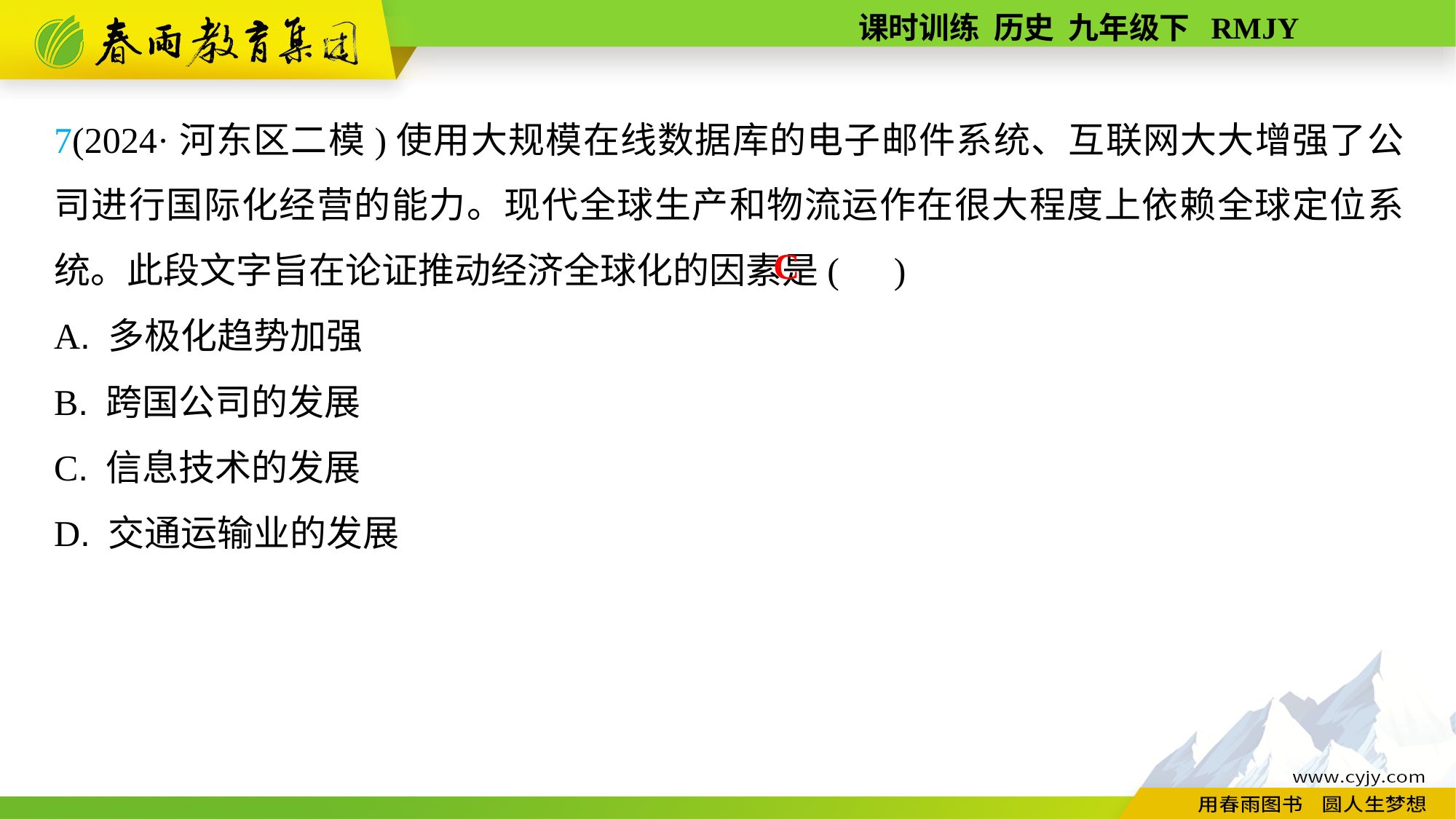

7(2024·河东区二模)使用大规模在线数据库的电子邮件系统、互联网大大增强了公司进行国际化经营的能力。现代全球生产和物流运作在很大程度上依赖全球定位系统。此段文字旨在论证推动经济全球化的因素是(      )
A. 多极化趋势加强
B. 跨国公司的发展
C. 信息技术的发展
D. 交通运输业的发展
C